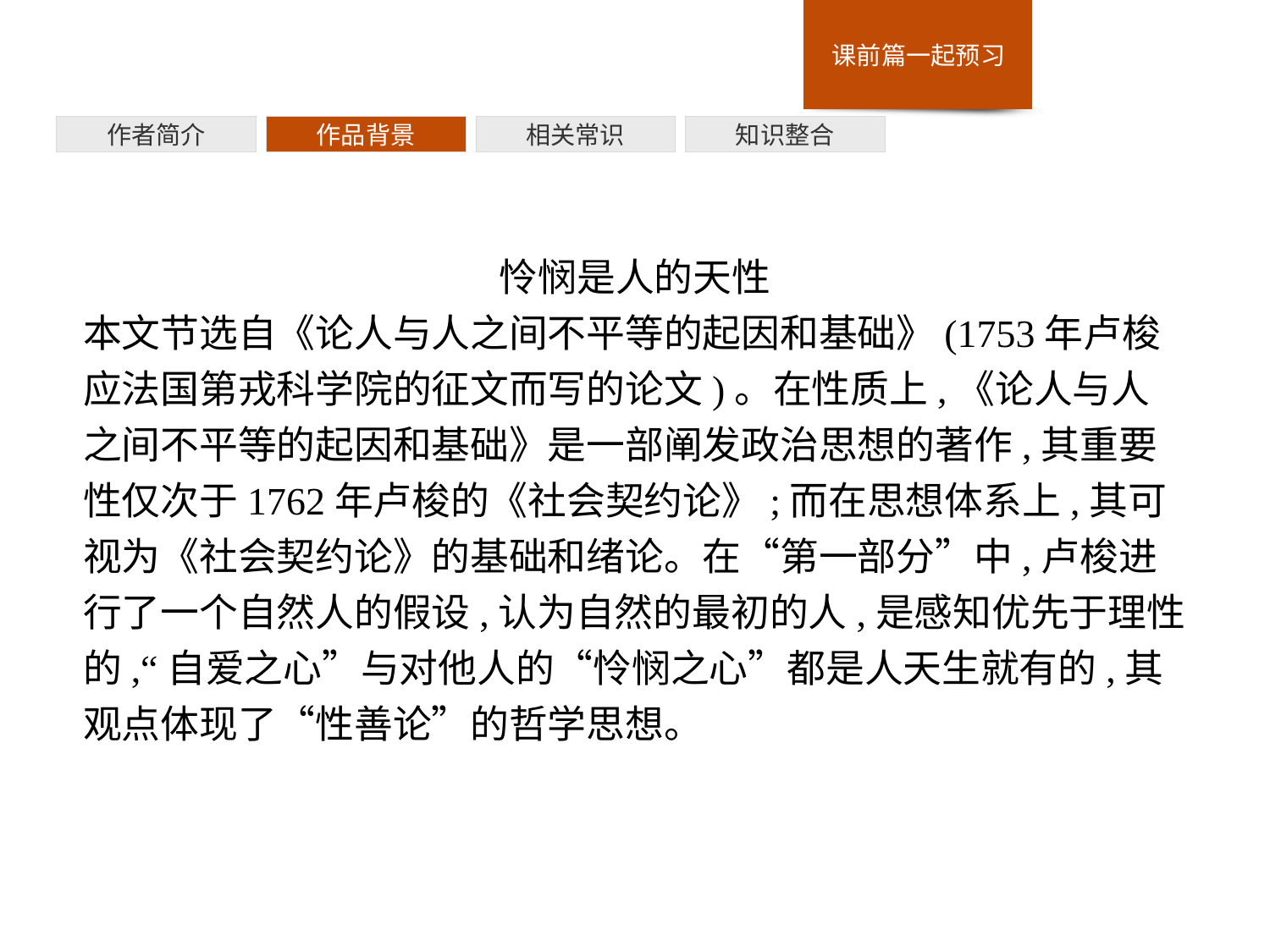

作者简介
作品背景
相关常识
知识整合
怜悯是人的天性
本文节选自《论人与人之间不平等的起因和基础》(1753年卢梭应法国第戎科学院的征文而写的论文)。在性质上,《论人与人之间不平等的起因和基础》是一部阐发政治思想的著作,其重要性仅次于1762年卢梭的《社会契约论》;而在思想体系上,其可视为《社会契约论》的基础和绪论。在“第一部分”中,卢梭进行了一个自然人的假设,认为自然的最初的人,是感知优先于理性的,“自爱之心”与对他人的“怜悯之心”都是人天生就有的,其观点体现了“性善论”的哲学思想。